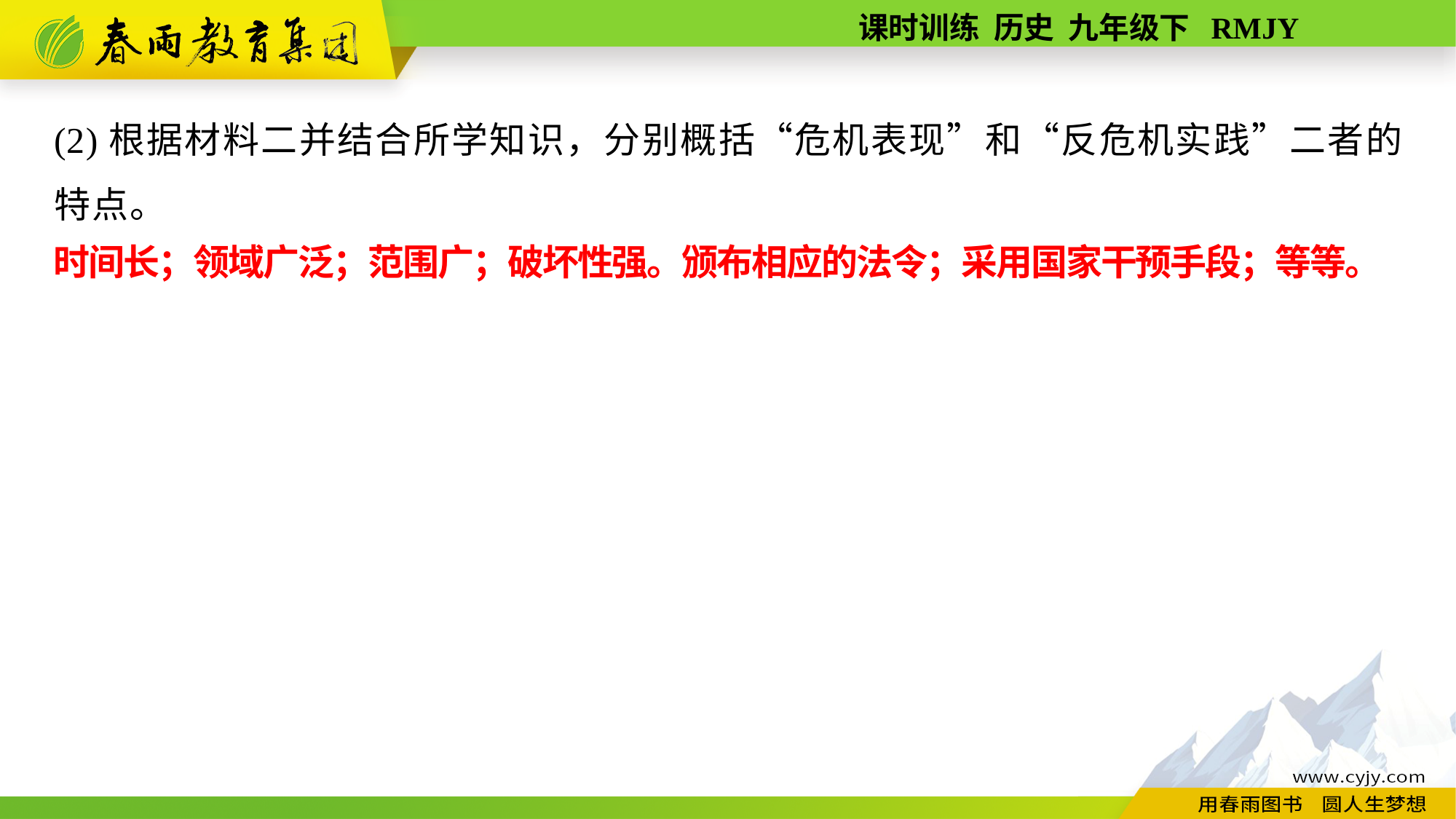

(2)根据材料二并结合所学知识，分别概括“危机表现”和“反危机实践”二者的特点。
时间长；领域广泛；范围广；破坏性强。颁布相应的法令；采用国家干预手段；等等。